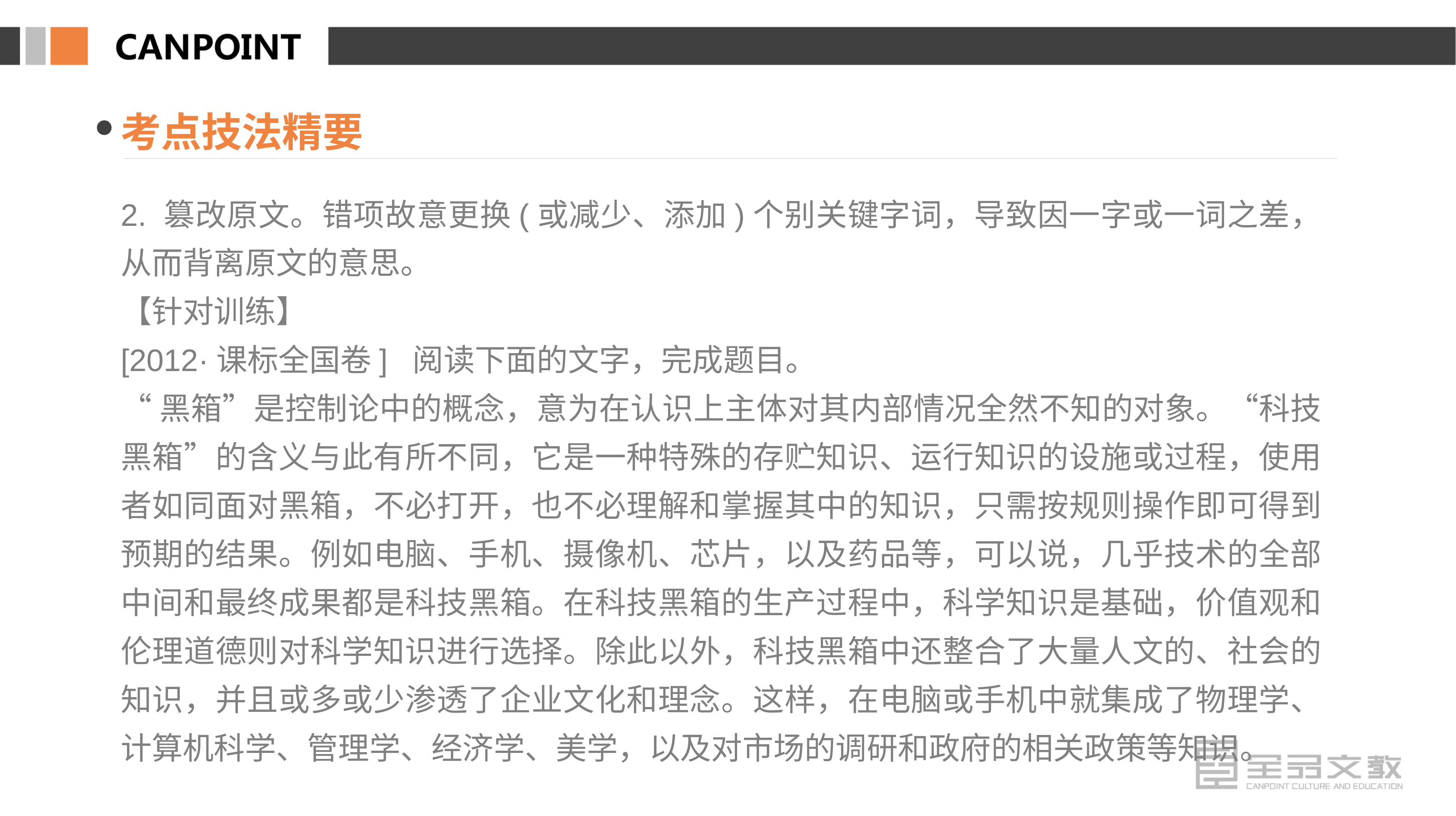

考点技法精要

2. 篡改原文。错项故意更换(或减少、添加)个别关键字词，导致因一字或一词之差，从而背离原文的意思。
【针对训练】
[2012·课标全国卷]  阅读下面的文字，完成题目。
“黑箱”是控制论中的概念，意为在认识上主体对其内部情况全然不知的对象。“科技黑箱”的含义与此有所不同，它是一种特殊的存贮知识、运行知识的设施或过程，使用者如同面对黑箱，不必打开，也不必理解和掌握其中的知识，只需按规则操作即可得到预期的结果。例如电脑、手机、摄像机、芯片，以及药品等，可以说，几乎技术的全部中间和最终成果都是科技黑箱。在科技黑箱的生产过程中，科学知识是基础，价值观和伦理道德则对科学知识进行选择。除此以外，科技黑箱中还整合了大量人文的、社会的知识，并且或多或少渗透了企业文化和理念。这样，在电脑或手机中就集成了物理学、计算机科学、管理学、经济学、美学，以及对市场的调研和政府的相关政策等知识。